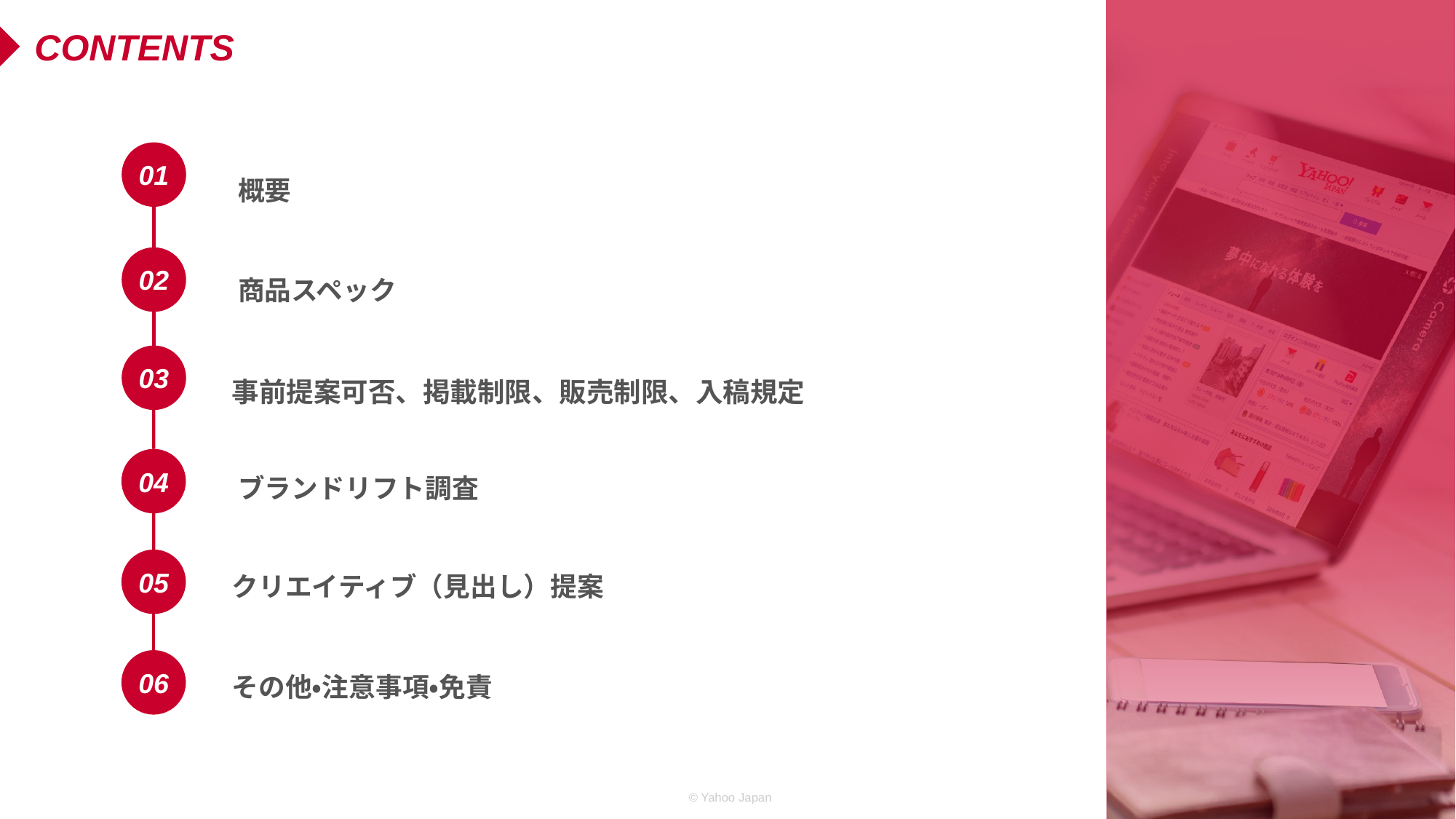

概要
商品スペック
事前提案可否、掲載制限、販売制限、入稿規定
ブランドリフト調査
クリエイティブ（見出し）提案
その他・注意事項・免責